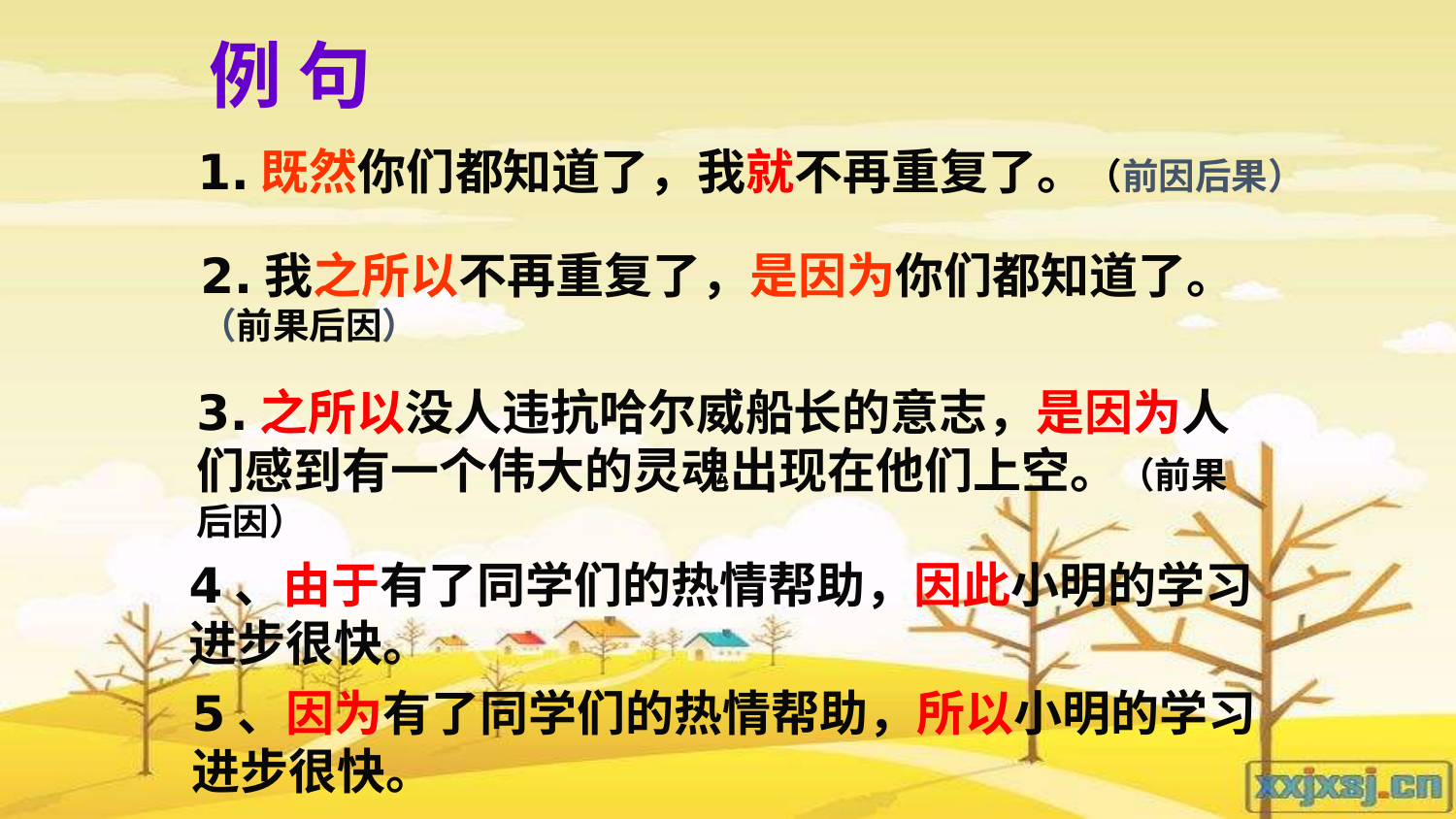

1.既然你们都知道了，我就不再重复了。（前因后果）
例 句
2.我之所以不再重复了，是因为你们都知道了。（前果后因）
3.之所以没人违抗哈尔威船长的意志，是因为人们感到有一个伟大的灵魂出现在他们上空。（前果后因）
4、由于有了同学们的热情帮助，因此小明的学习
进步很快。
5、因为有了同学们的热情帮助，所以小明的学习进步很快。